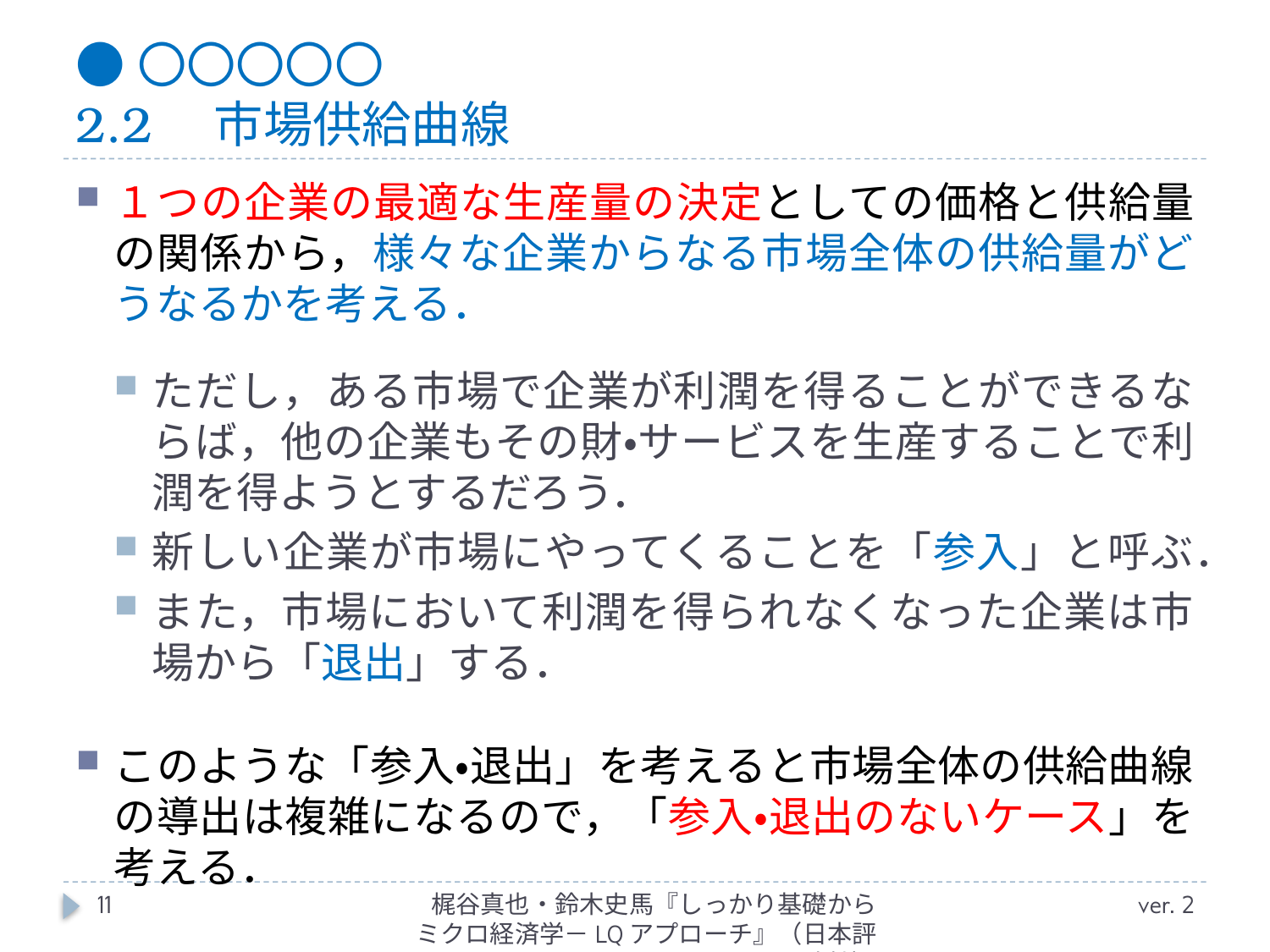

# ●〇〇〇〇〇 2.2　市場供給曲線
１つの企業の最適な生産量の決定としての価格と供給量の関係から，様々な企業からなる市場全体の供給量がどうなるかを考える．

ただし，ある市場で企業が利潤を得ることができるならば，他の企業もその財・サービスを生産することで利潤を得ようとするだろう．
新しい企業が市場にやってくることを「参入」と呼ぶ．
また，市場において利潤を得られなくなった企業は市場から「退出」する．

このような「参入・退出」を考えると市場全体の供給曲線の導出は複雑になるので，「参入・退出のないケース」を考える．

11
梶谷真也・鈴木史馬『しっかり基礎からミクロ経済学－LQアプローチ』（日本評論社）
ver. 2